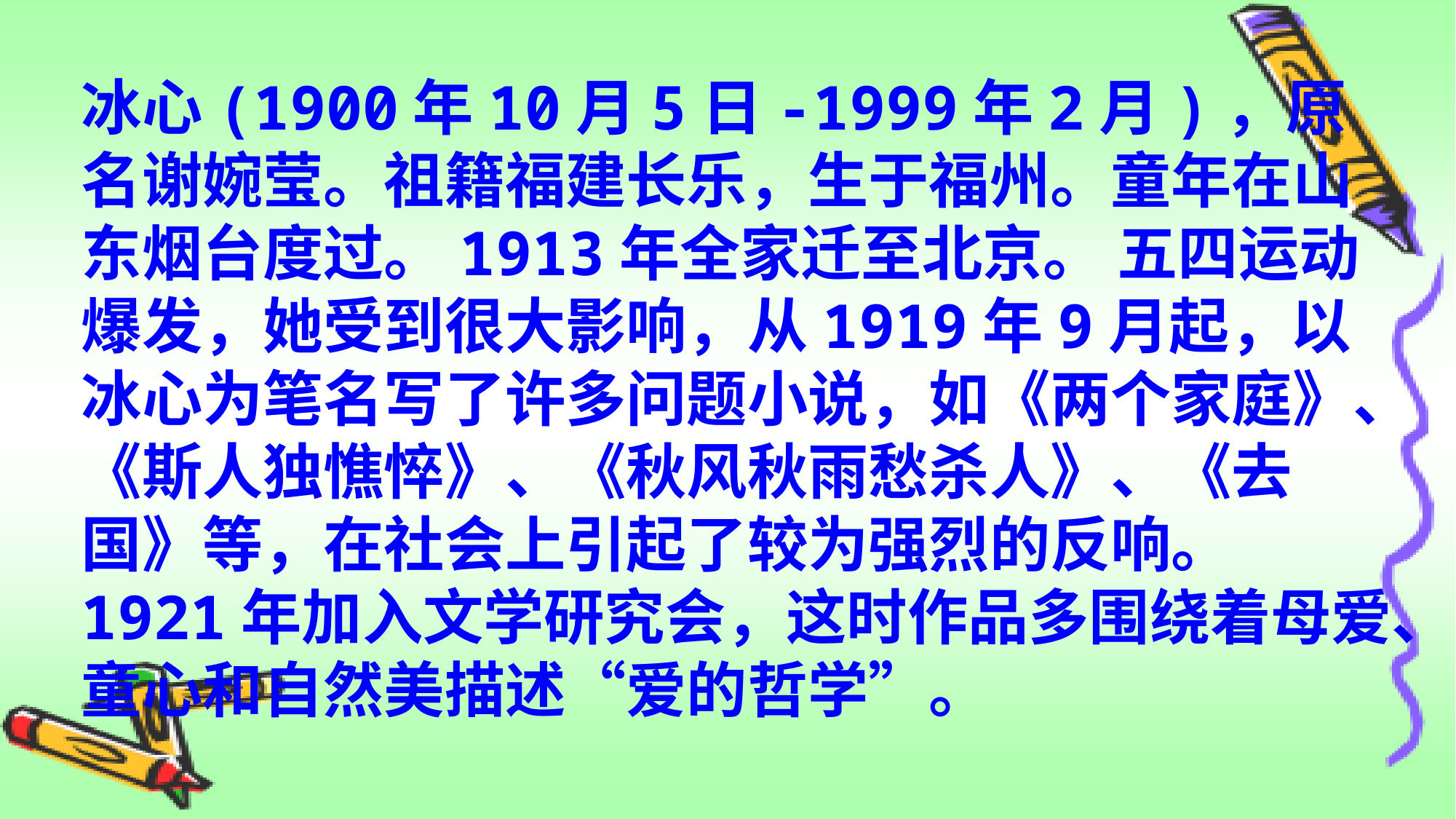

冰心(1900年10月5日-1999年2月)，原名谢婉莹。祖籍福建长乐，生于福州。童年在山东烟台度过。1913年全家迁至北京。 五四运动爆发，她受到很大影响，从1919年9月起，以冰心为笔名写了许多问题小说，如《两个家庭》、《斯人独憔悴》、《秋风秋雨愁杀人》、《去国》等，在社会上引起了较为强烈的反响。 1921年加入文学研究会，这时作品多围绕着母爱、童心和自然美描述“爱的哲学”。